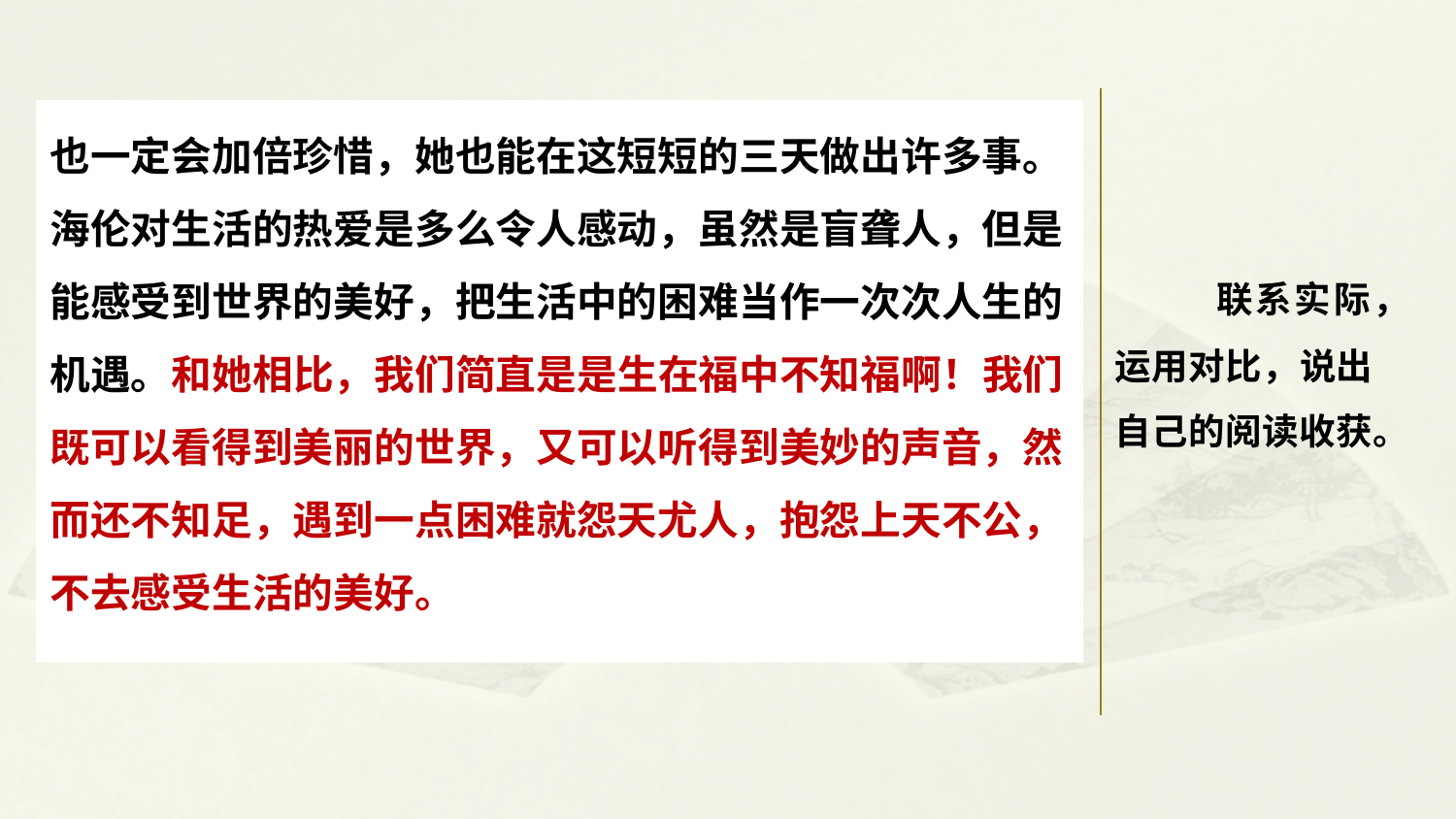

也一定会加倍珍惜，她也能在这短短的三天做出许多事。海伦对生活的热爱是多么令人感动，虽然是盲聋人，但是能感受到世界的美好，把生活中的困难当作一次次人生的机遇。和她相比，我们简直是是生在福中不知福啊！我们既可以看得到美丽的世界，又可以听得到美妙的声音，然而还不知足，遇到一点困难就怨天尤人，抱怨上天不公，不去感受生活的美好。

    联系实际，运用对比，说出自己的阅读收获。